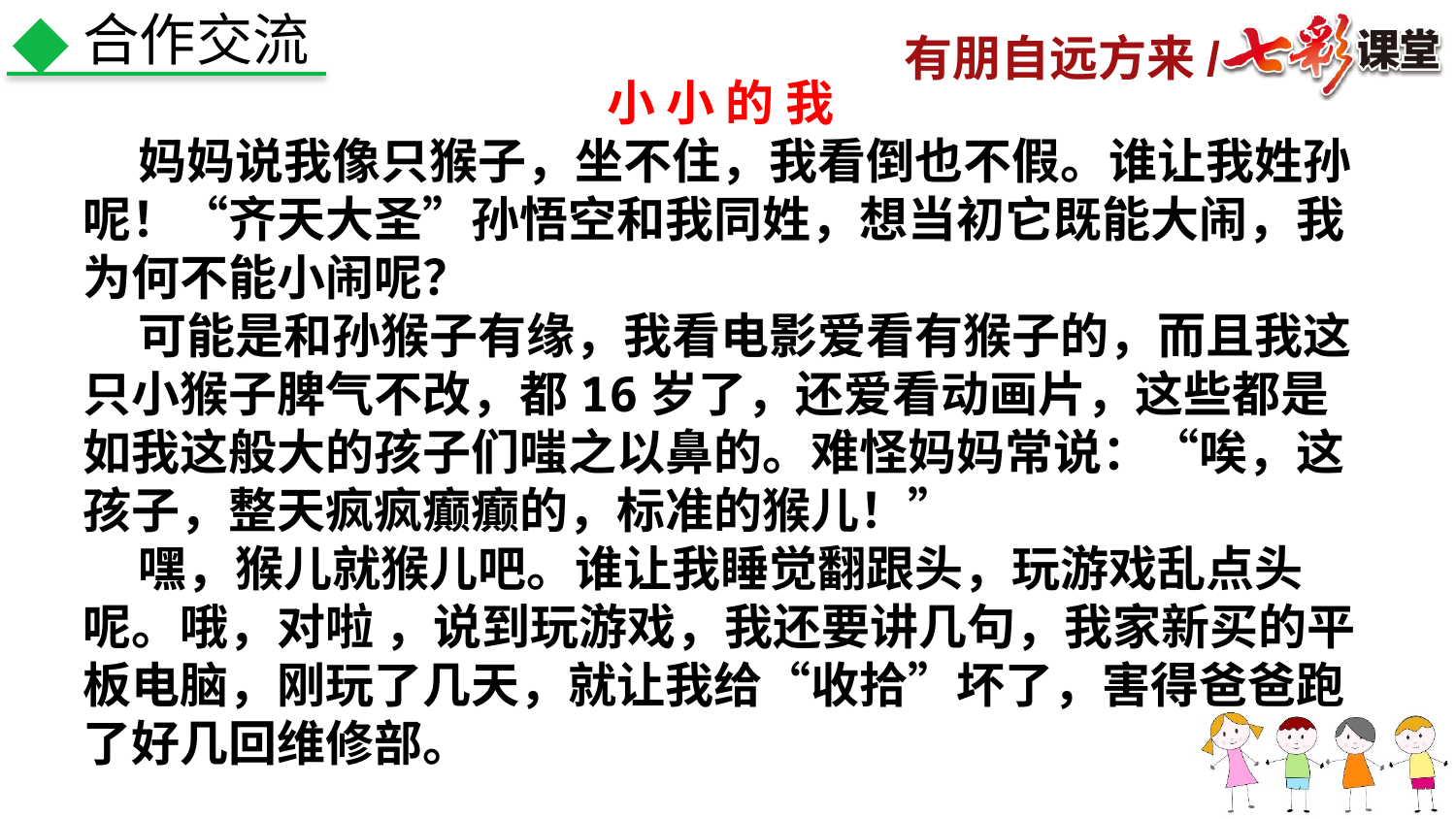

合作交流

小 小 的 我
    妈妈说我像只猴子，坐不住，我看倒也不假。谁让我姓孙呢！“齐天大圣”孙悟空和我同姓，想当初它既能大闹，我为何不能小闹呢？
    可能是和孙猴子有缘，我看电影爱看有猴子的，而且我这只小猴子脾气不改，都16岁了，还爱看动画片，这些都是如我这般大的孩子们嗤之以鼻的。难怪妈妈常说：“唉，这孩子，整天疯疯癫癫的，标准的猴儿！”
    嘿，猴儿就猴儿吧。谁让我睡觉翻跟头，玩游戏乱点头呢。哦，对啦 ，说到玩游戏，我还要讲几句，我家新买的平板电脑，刚玩了几天，就让我给“收拾”坏了，害得爸爸跑了好几回维修部。